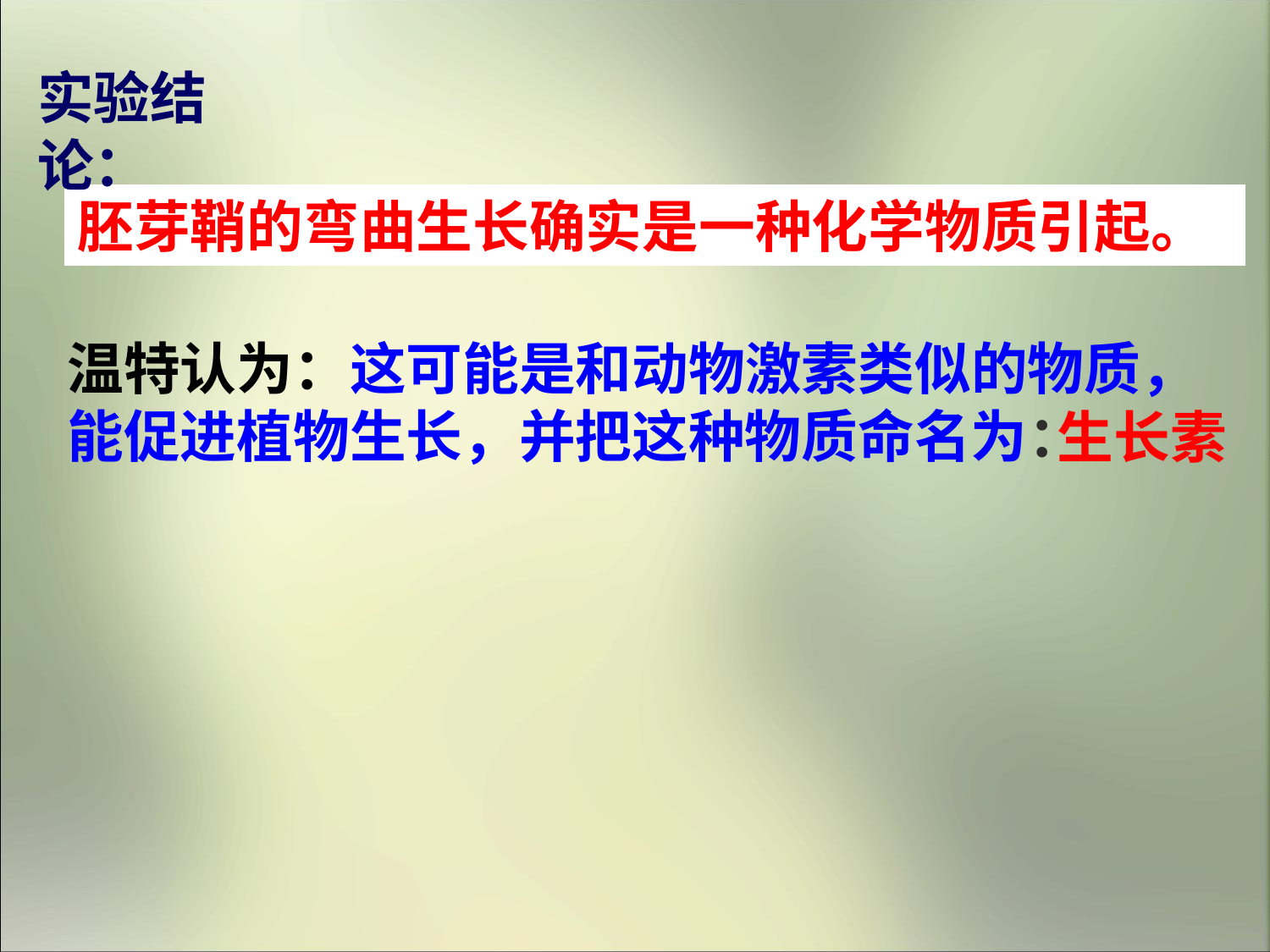

实验结论：
胚芽鞘的弯曲生长确实是一种化学物质引起。
温特认为：这可能是和动物激素类似的物质，能促进植物生长，并把这种物质命名为：
生长素